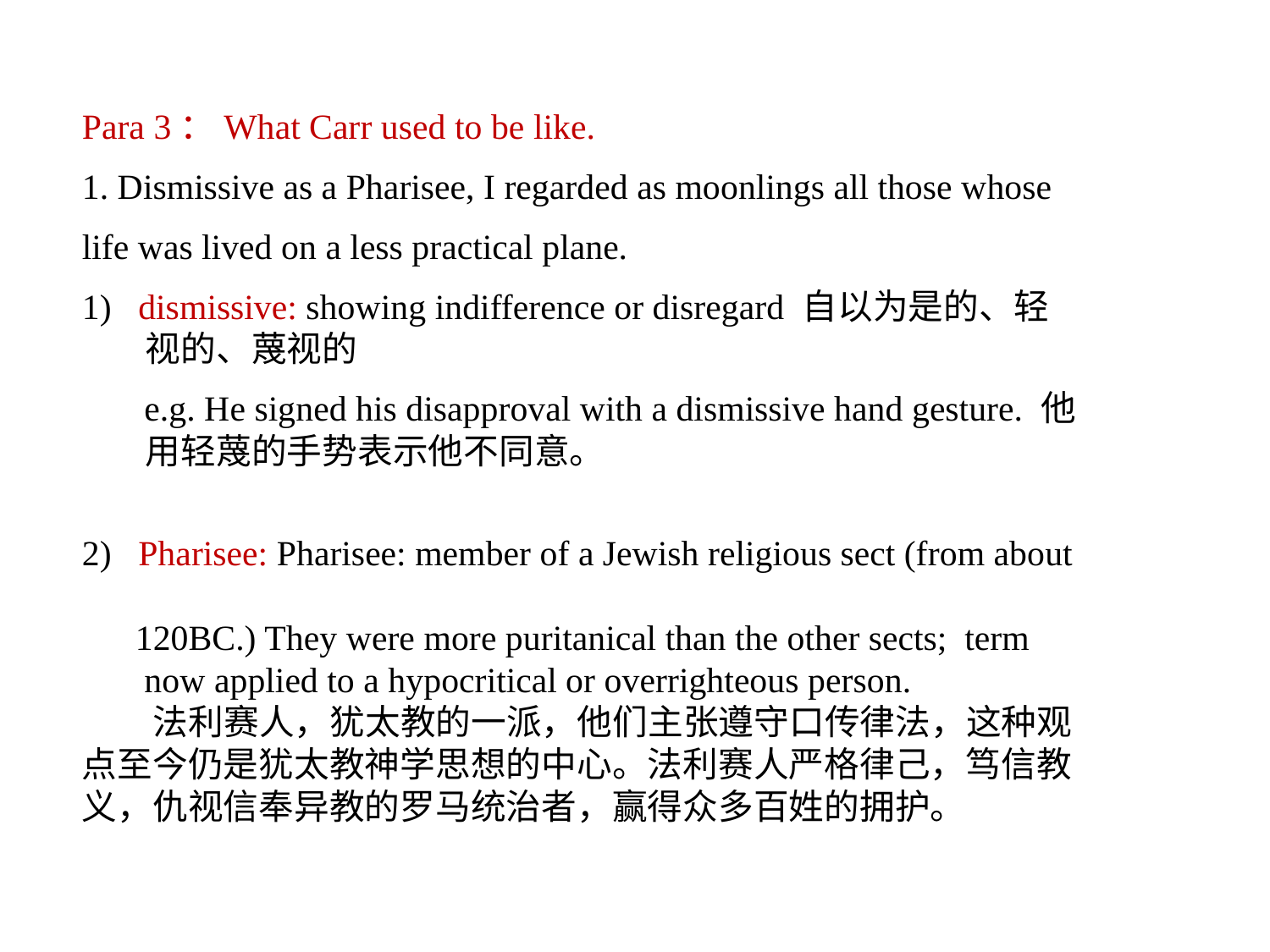

Para 3：What Carr used to be like.
1. Dismissive as a Pharisee, I regarded as moonlings all those whose
life was lived on a less practical plane.
1)   dismissive: showing indifference or disregard 自以为是的、轻视的、蔑视的
       e.g. He signed his disapproval with a dismissive hand gesture. 他用轻蔑的手势表示他不同意。

2)   Pharisee: Pharisee: member of a Jewish religious sect (from about
      120BC.) They were more puritanical than the other sects;  term
       now applied to a hypocritical or overrighteous person.
        法利赛人，犹太教的一派，他们主张遵守口传律法，这种观点至今仍是犹太教神学思想的中心。法利赛人严格律己，笃信教义，仇视信奉异教的罗马统治者，赢得众多百姓的拥护。